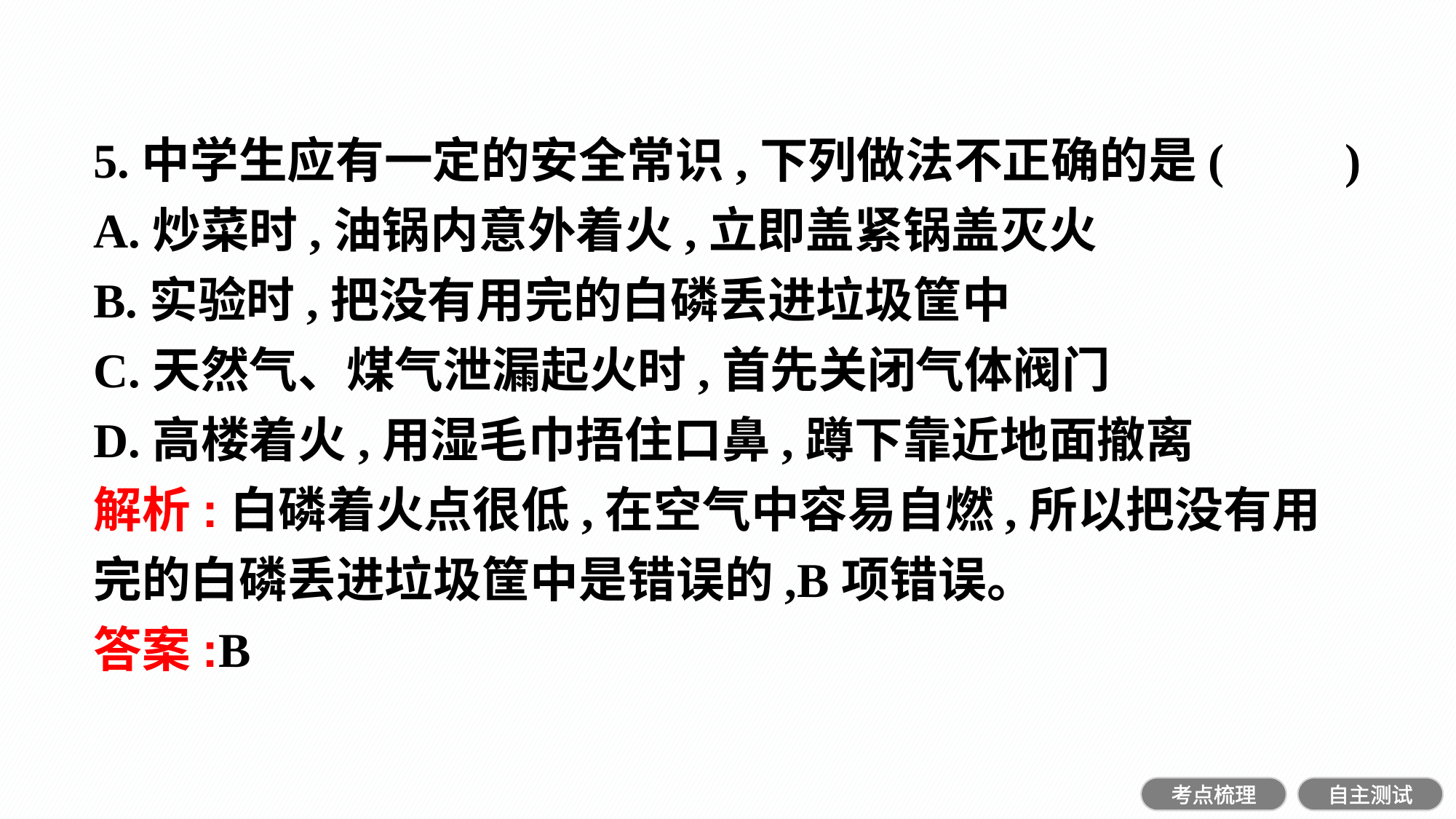

5.中学生应有一定的安全常识,下列做法不正确的是(　　)
A.炒菜时,油锅内意外着火,立即盖紧锅盖灭火
B.实验时,把没有用完的白磷丢进垃圾筐中
C.天然气、煤气泄漏起火时,首先关闭气体阀门
D.高楼着火,用湿毛巾捂住口鼻,蹲下靠近地面撤离
解析:白磷着火点很低,在空气中容易自燃,所以把没有用完的白磷丢进垃圾筐中是错误的,B项错误。
答案:B